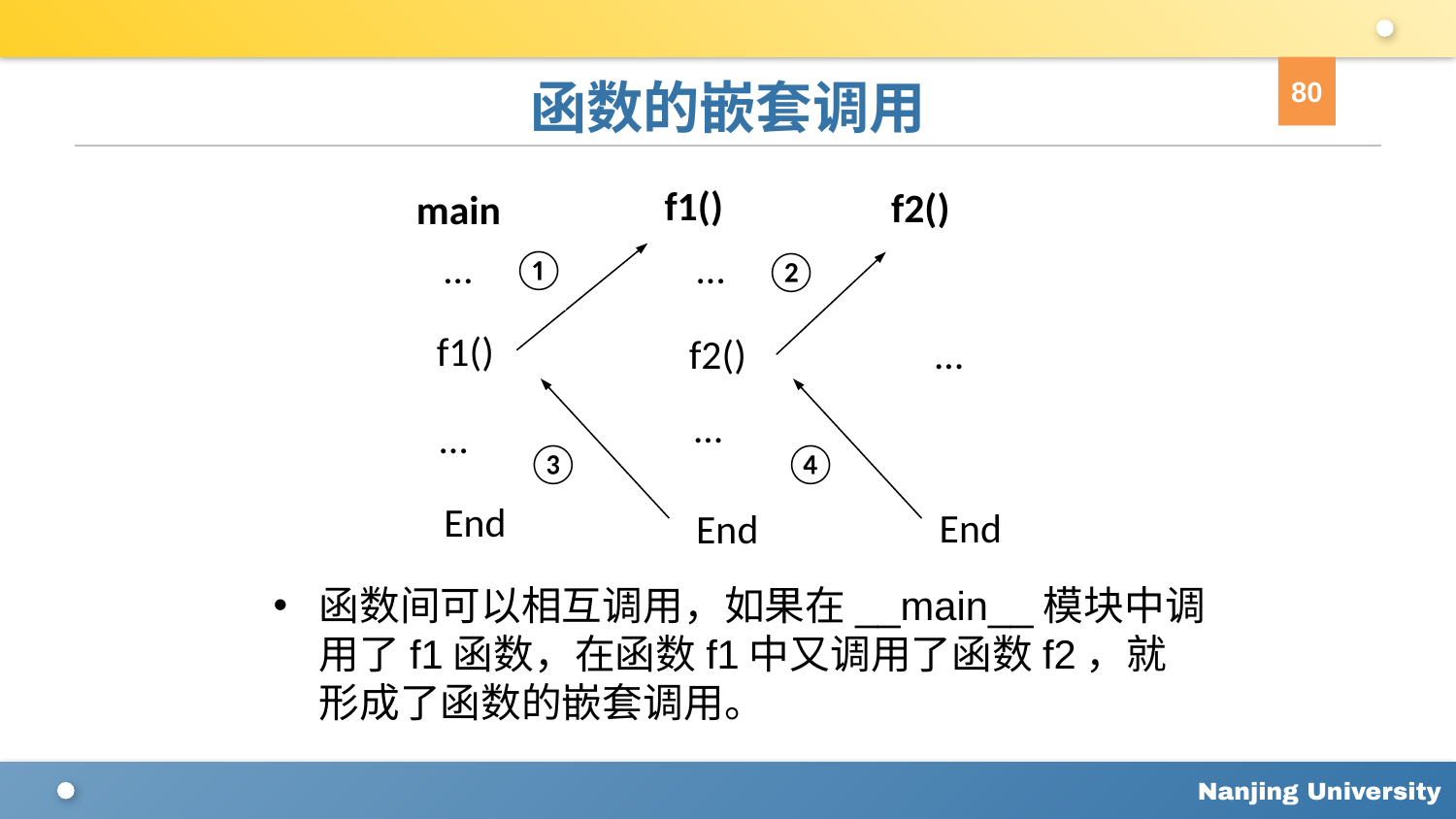

80
# 函数的嵌套调用
f1()
f2()
main
①
…
…
②
f1()
…
f2()
…
…
④
③
End
End
End
函数间可以相互调用，如果在__main__模块中调用了f1函数，在函数f1中又调用了函数f2，就形成了函数的嵌套调用。